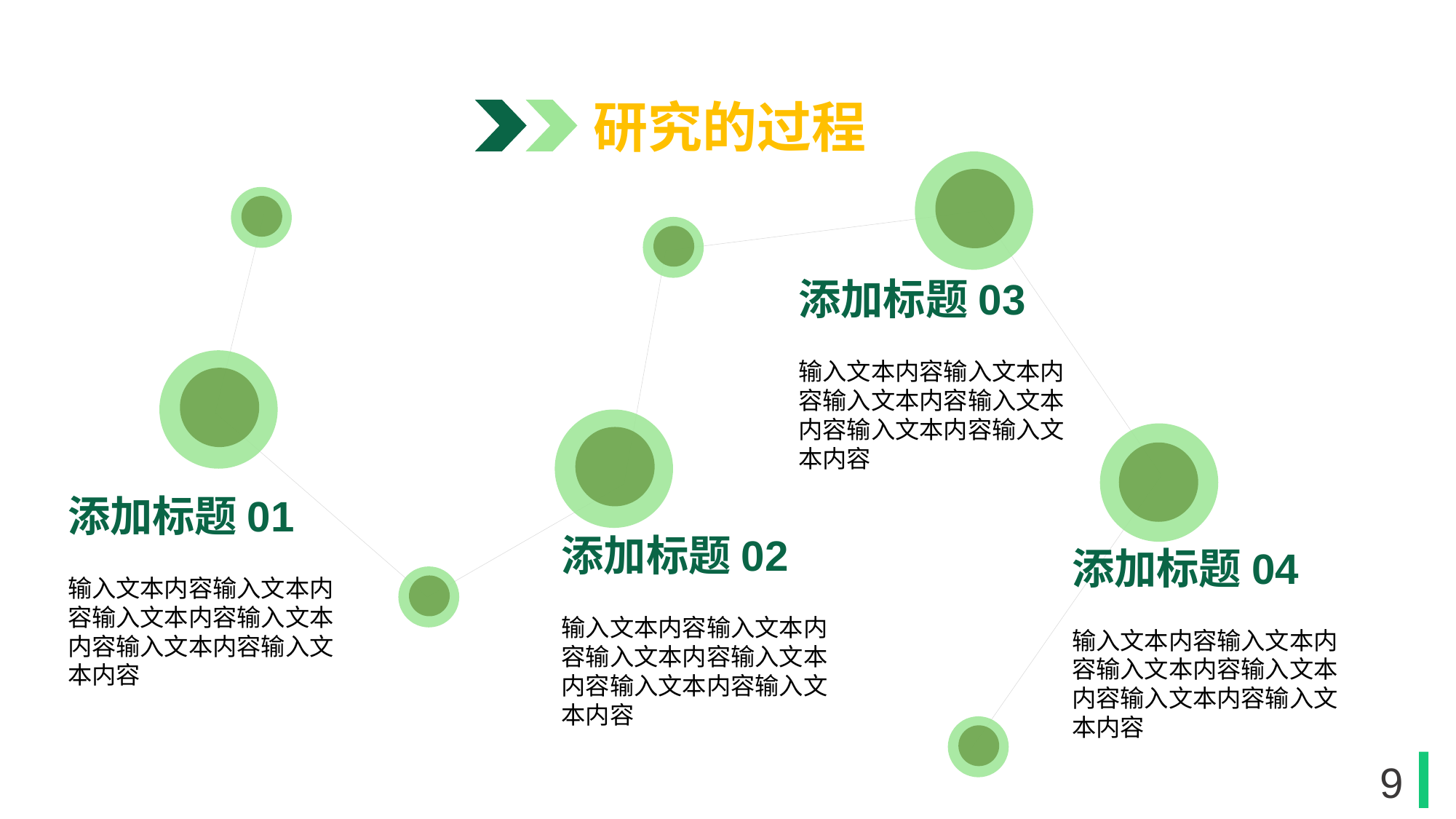

研究的过程

添加标题03

输入文本内容输入文本内容输入文本内容输入文本内容输入文本内容输入文本内容

添加标题01

输入文本内容输入文本内容输入文本内容输入文本内容输入文本内容输入文本内容

添加标题02

输入文本内容输入文本内容输入文本内容输入文本内容输入文本内容输入文本内容

添加标题04

输入文本内容输入文本内容输入文本内容输入文本内容输入文本内容输入文本内容

9